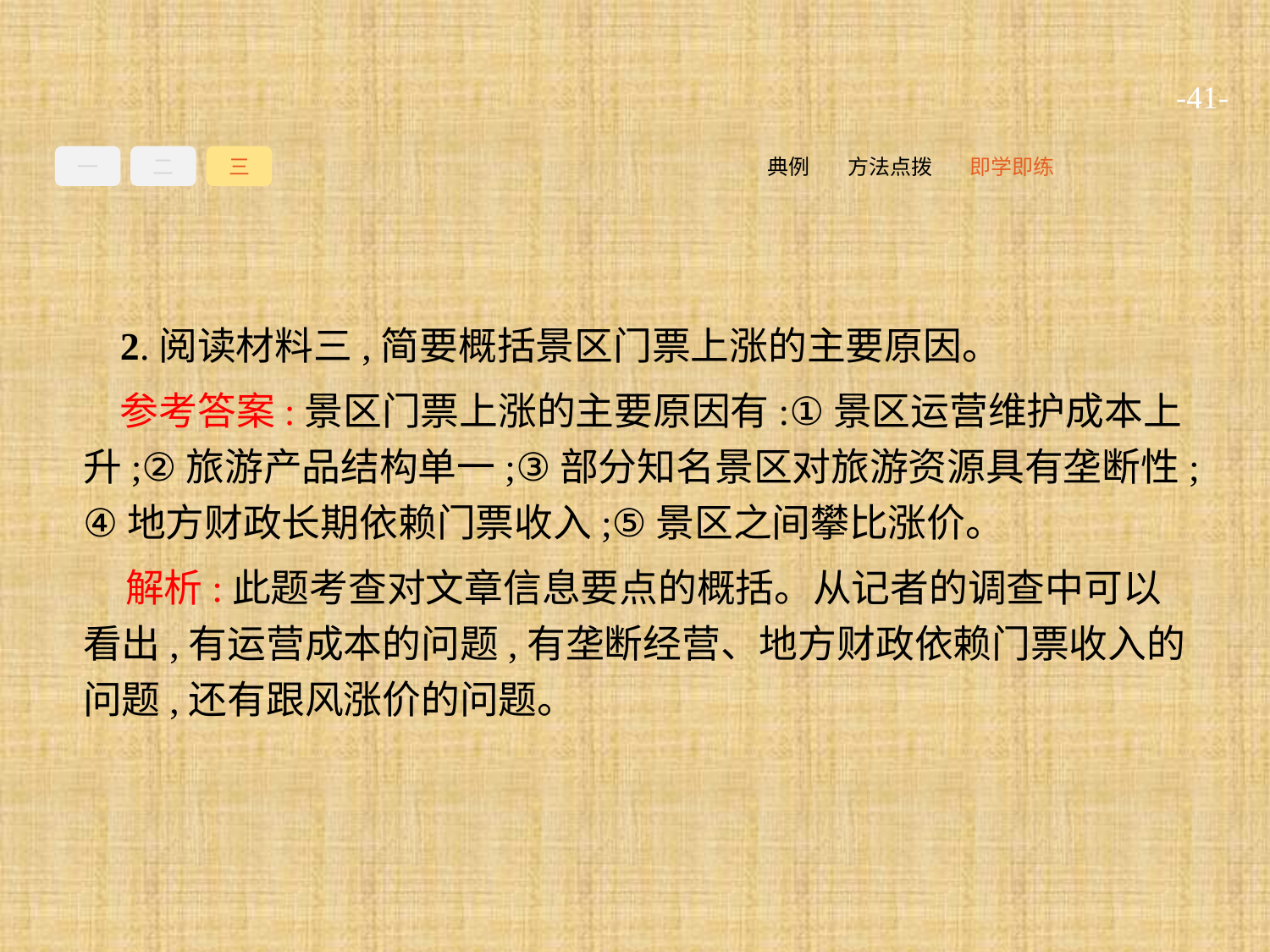

-41-
一
二
三
即学即练
方法点拨
典例
2.阅读材料三,简要概括景区门票上涨的主要原因。
参考答案:景区门票上涨的主要原因有:①景区运营维护成本上升;②旅游产品结构单一;③部分知名景区对旅游资源具有垄断性;④地方财政长期依赖门票收入;⑤景区之间攀比涨价。
解析:此题考查对文章信息要点的概括。从记者的调查中可以看出,有运营成本的问题,有垄断经营、地方财政依赖门票收入的问题,还有跟风涨价的问题。